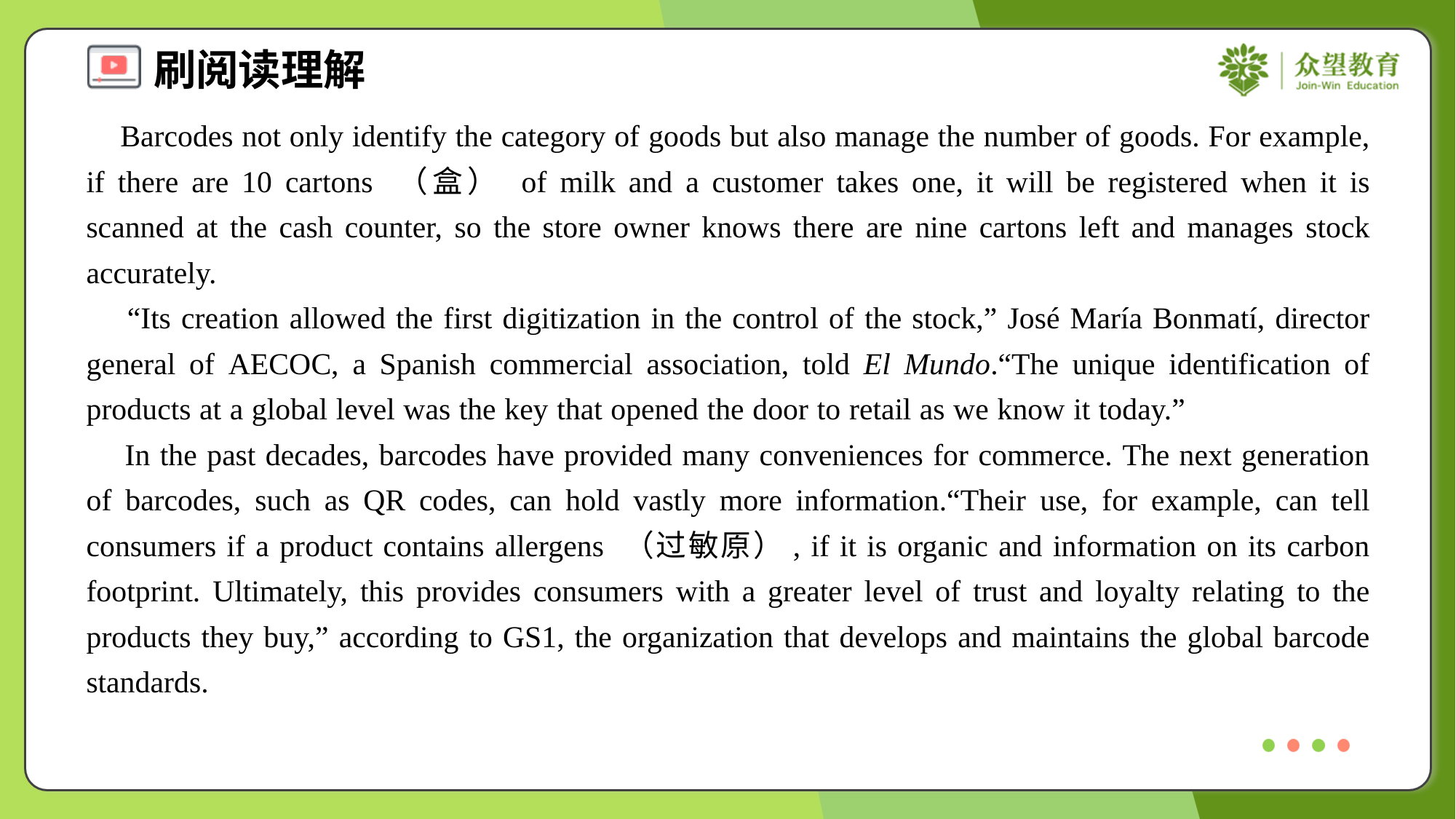

Barcodes not only identify the category of goods but also manage the number of goods. For example, if there are 10 cartons （盒） of milk and a customer takes one, it will be registered when it is scanned at the cash counter, so the store owner knows there are nine cartons left and manages stock accurately.
    “Its creation allowed the first digitization in the control of the stock,” José María Bonmatí, director general of AECOC, a Spanish commercial association, told El Mundo.“The unique identification of products at a global level was the key that opened the door to retail as we know it today.”
    In the past decades, barcodes have provided many conveniences for commerce. The next generation of barcodes, such as QR codes, can hold vastly more information.“Their use, for example, can tell consumers if a product contains allergens （过敏原）, if it is organic and information on its carbon footprint. Ultimately, this provides consumers with a greater level of trust and loyalty relating to the products they buy,” according to GS1, the organization that develops and maintains the global barcode standards.#6